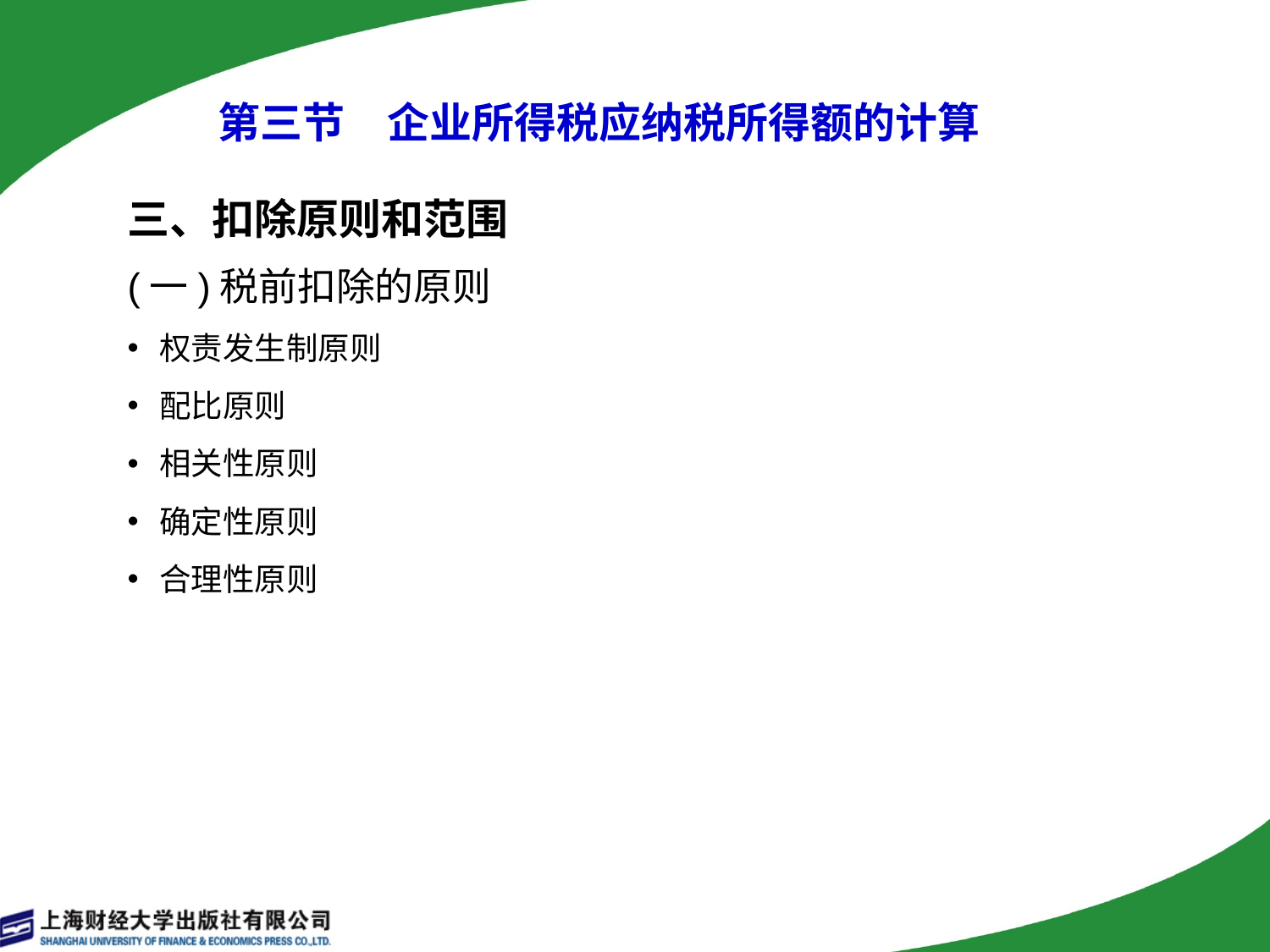

# 第三节　企业所得税应纳税所得额的计算
三、扣除原则和范围
(一)税前扣除的原则
权责发生制原则
配比原则
相关性原则
确定性原则
合理性原则